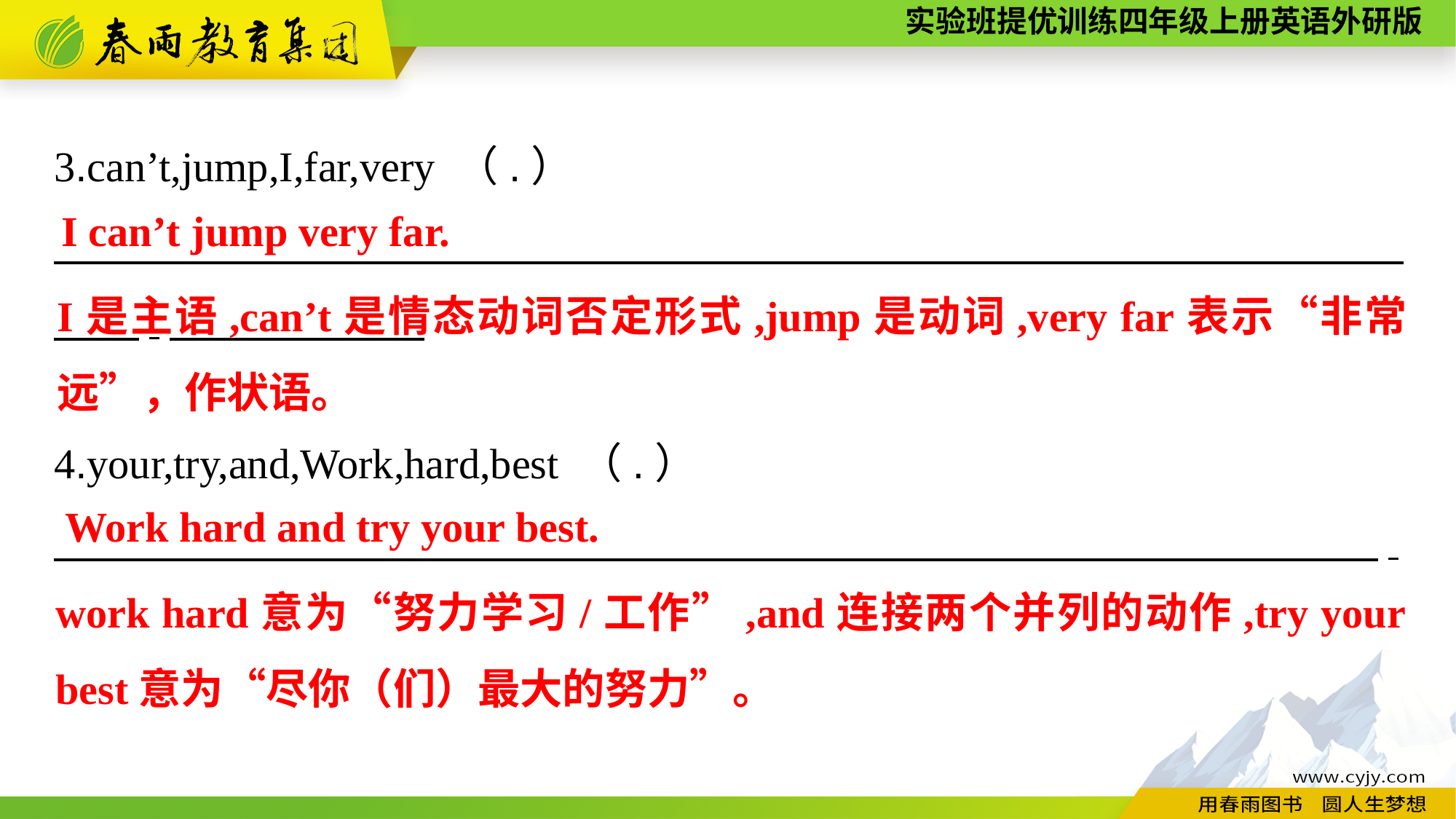

3.can’t,jump,I,far,very （.）
　　　　　　　　　　　　　　　　　　　　　　　　　　　　　 　　.

I can’t jump very far.
I是主语,can’t是情态动词否定形式,jump是动词,very far表示“非常远”，作状语。
4.your,try,and,Work,hard,best （.）
　　　　　　　　　　　　　　　　　　　　　　　　　　　　　 　　.
Work hard and try your best.
work hard意为“努力学习/工作”,and连接两个并列的动作,try your best意为“尽你（们）最大的努力”。